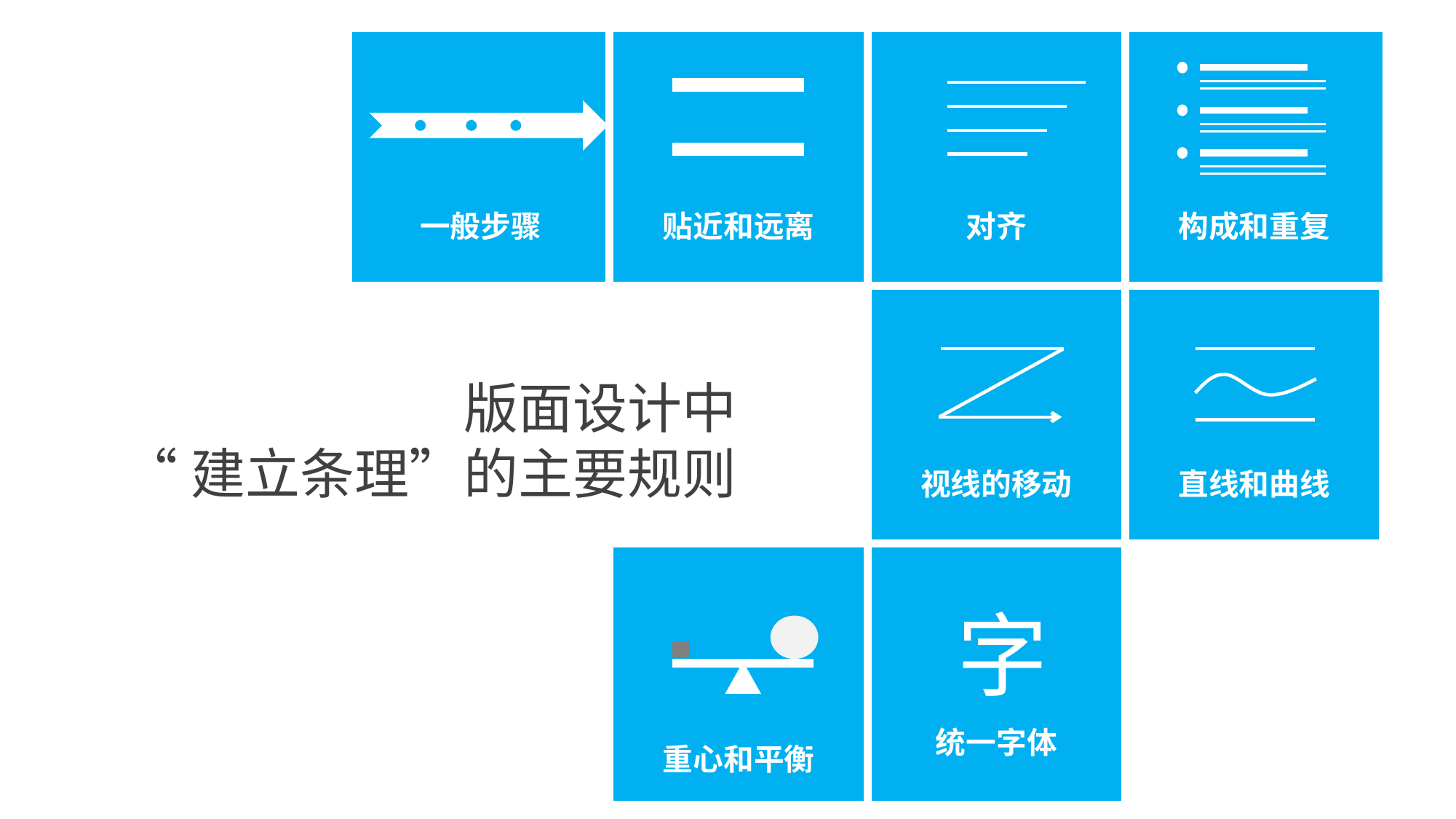

| 一般步骤 | 贴近和远离 | 对齐 | 构成和重复 |
| --- | --- | --- | --- |
|  |  | 视线的移动 | 直线和曲线 |
|  | 重心和平衡 | 统一字体 |  |

版面设计中
“建立条理”的主要规则
字